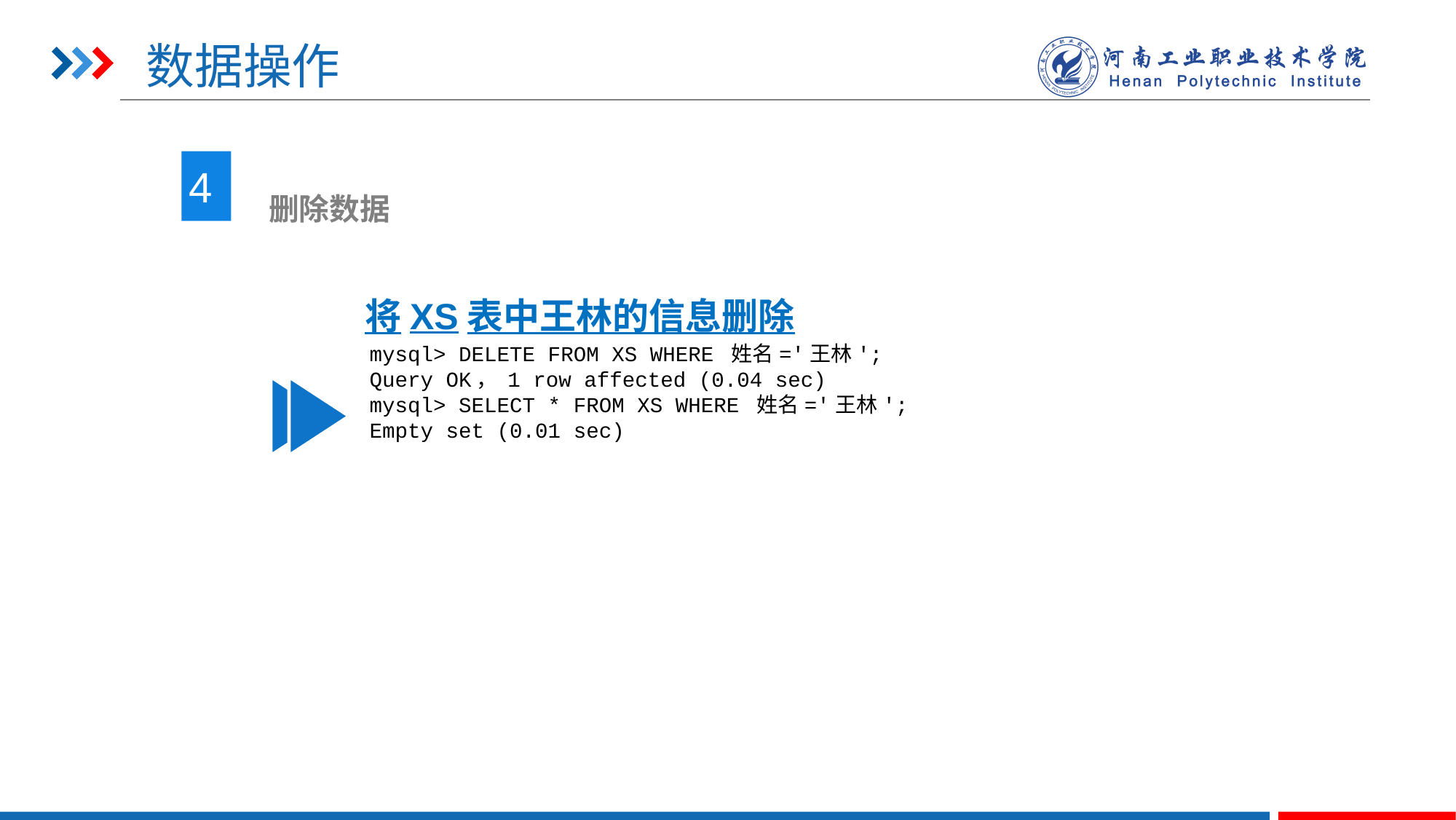

# 数据操作

4
  删除数据
将XS表中王林的信息删除
mysql> DELETE FROM XS WHERE 姓名='王林';
Query OK， 1 row affected (0.04 sec)
mysql> SELECT * FROM XS WHERE 姓名='王林';
Empty set (0.01 sec)